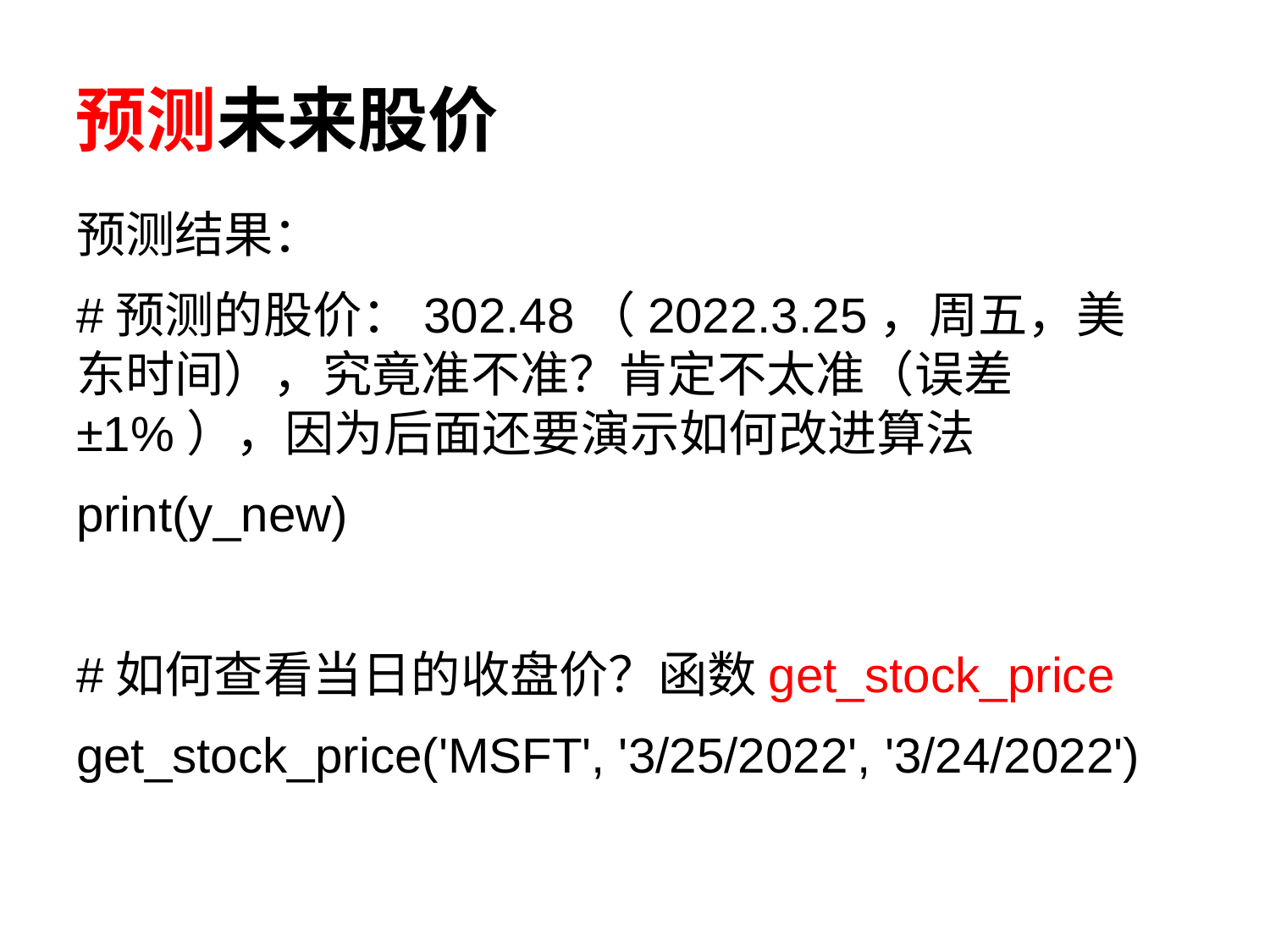

# 预测未来股价
预测结果：
#预测的股价：302.48（2022.3.25，周五，美东时间），究竟准不准？肯定不太准（误差±1%），因为后面还要演示如何改进算法
print(y_new)

#如何查看当日的收盘价？函数get_stock_price
get_stock_price('MSFT', '3/25/2022', '3/24/2022')